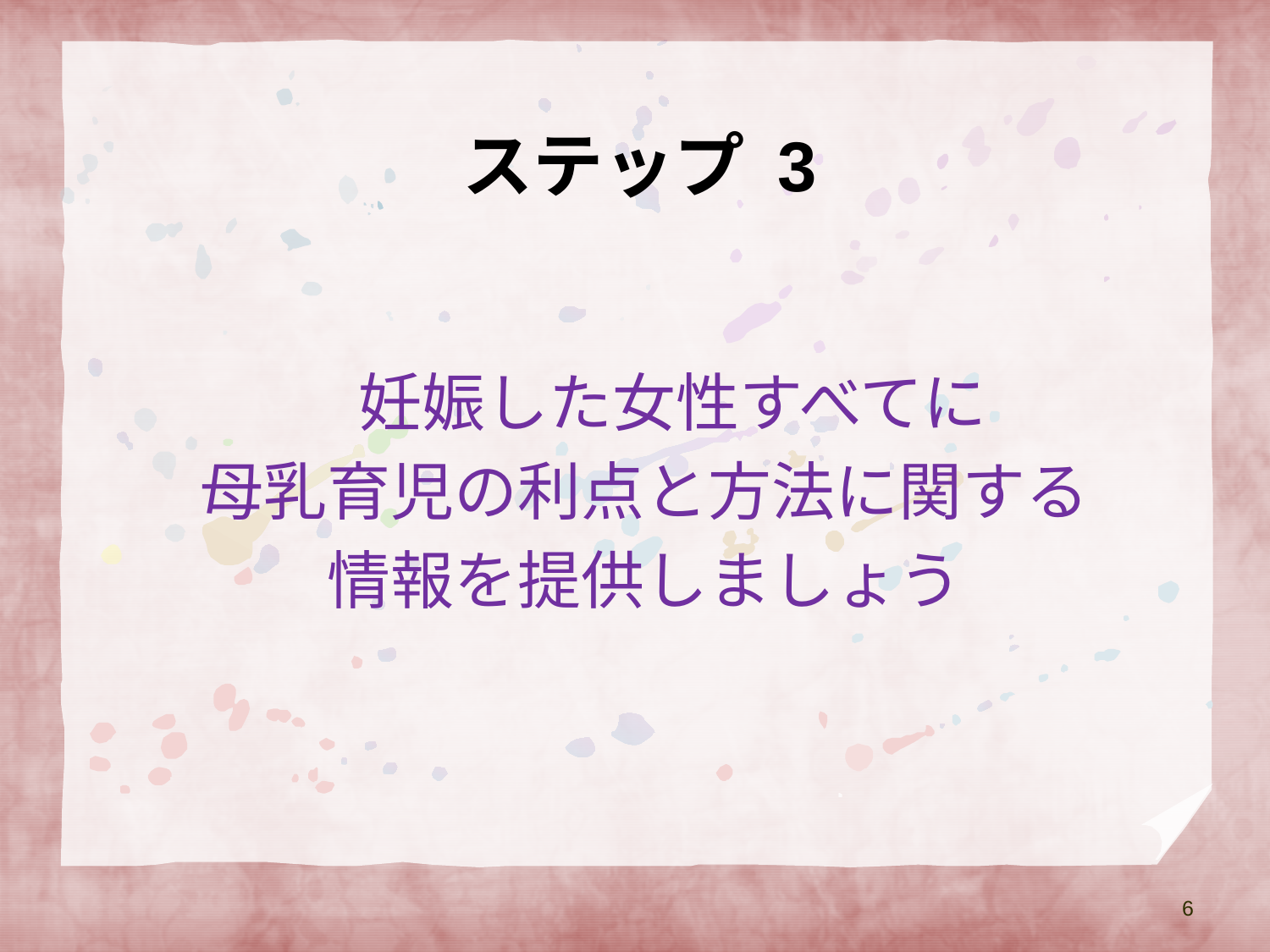

# ステップ 3

　妊娠した女性すべてに
母乳育児の利点と方法に関する
情報を提供しましょう
6